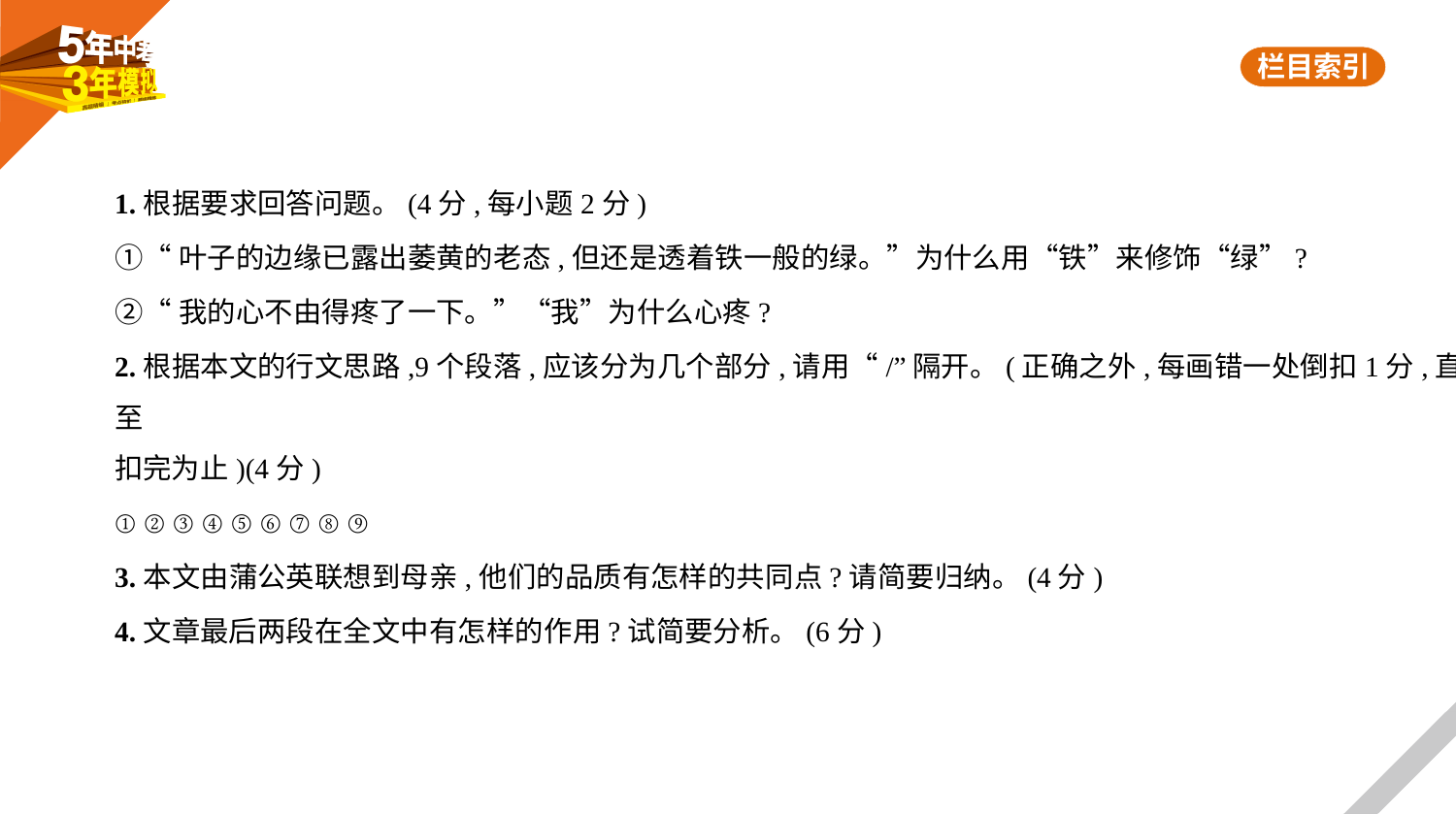

1.根据要求回答问题。(4分,每小题2分)
①“叶子的边缘已露出萎黄的老态,但还是透着铁一般的绿。”为什么用“铁”来修饰“绿”?
②“我的心不由得疼了一下。”“我”为什么心疼?
2.根据本文的行文思路,9个段落,应该分为几个部分,请用“/”隔开。(正确之外,每画错一处倒扣1分,直至
扣完为止)(4分)
① ② ③ ④ ⑤ ⑥ ⑦ ⑧ ⑨
3.本文由蒲公英联想到母亲,他们的品质有怎样的共同点?请简要归纳。(4分)
4.文章最后两段在全文中有怎样的作用?试简要分析。(6分)